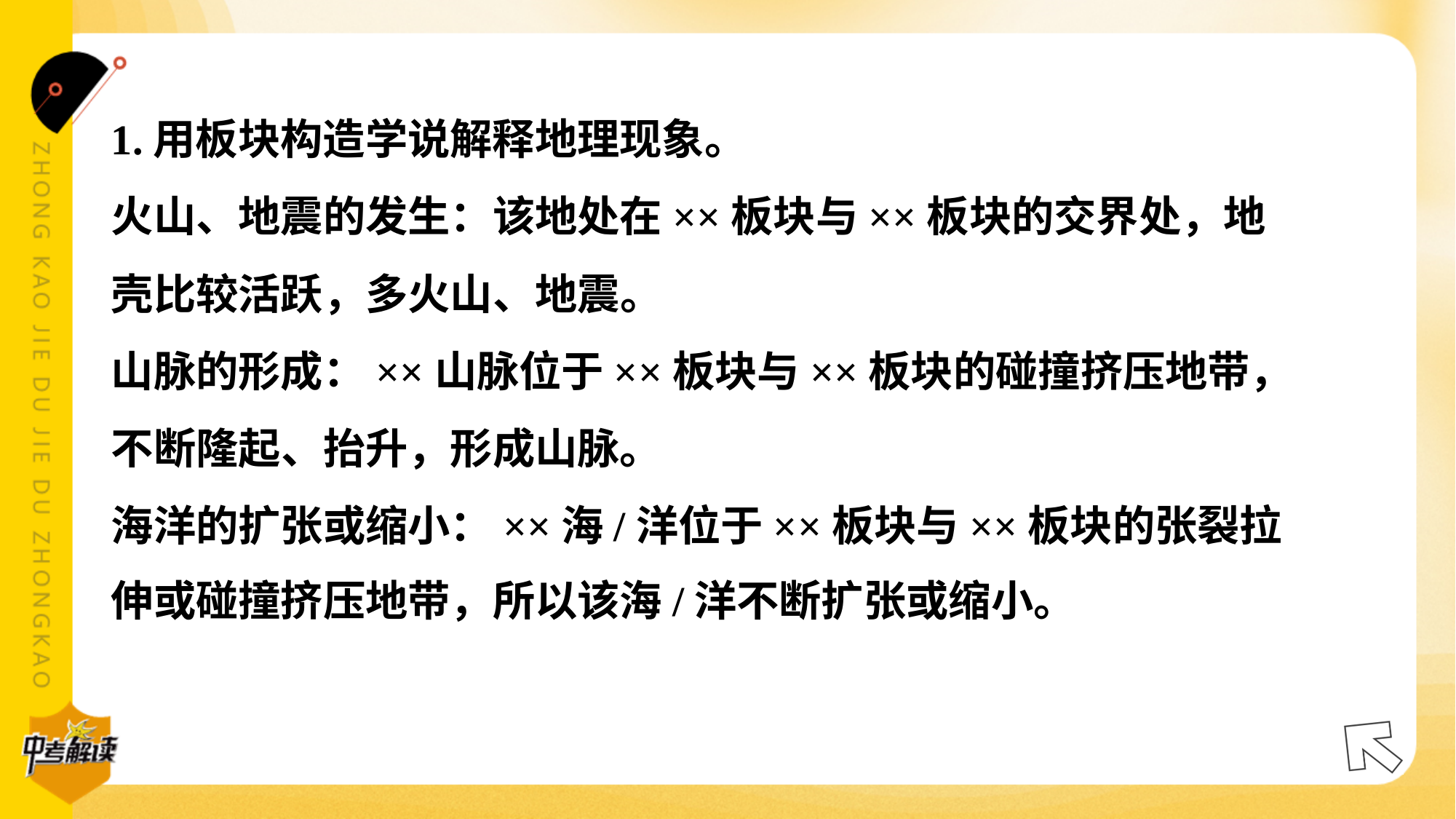

1.用板块构造学说解释地理现象。
火山、地震的发生：该地处在××板块与××板块的交界处，地
壳比较活跃，多火山、地震。
山脉的形成：××山脉位于××板块与××板块的碰撞挤压地带，
不断隆起、抬升，形成山脉。
海洋的扩张或缩小：××海/洋位于××板块与××板块的张裂拉
伸或碰撞挤压地带，所以该海/洋不断扩张或缩小。